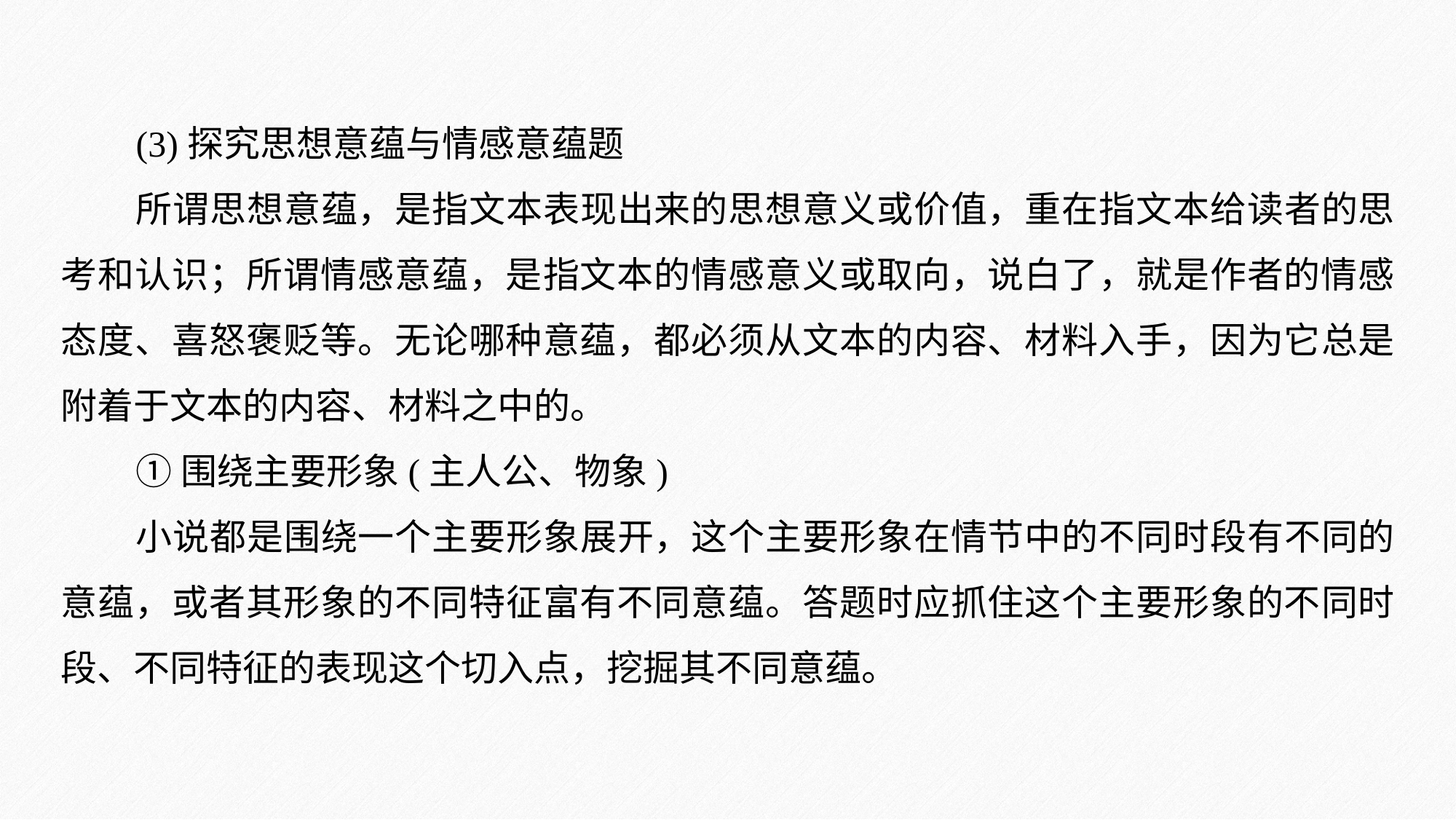

(3)探究思想意蕴与情感意蕴题
所谓思想意蕴，是指文本表现出来的思想意义或价值，重在指文本给读者的思考和认识；所谓情感意蕴，是指文本的情感意义或取向，说白了，就是作者的情感态度、喜怒褒贬等。无论哪种意蕴，都必须从文本的内容、材料入手，因为它总是附着于文本的内容、材料之中的。
①围绕主要形象(主人公、物象)
小说都是围绕一个主要形象展开，这个主要形象在情节中的不同时段有不同的意蕴，或者其形象的不同特征富有不同意蕴。答题时应抓住这个主要形象的不同时段、不同特征的表现这个切入点，挖掘其不同意蕴。